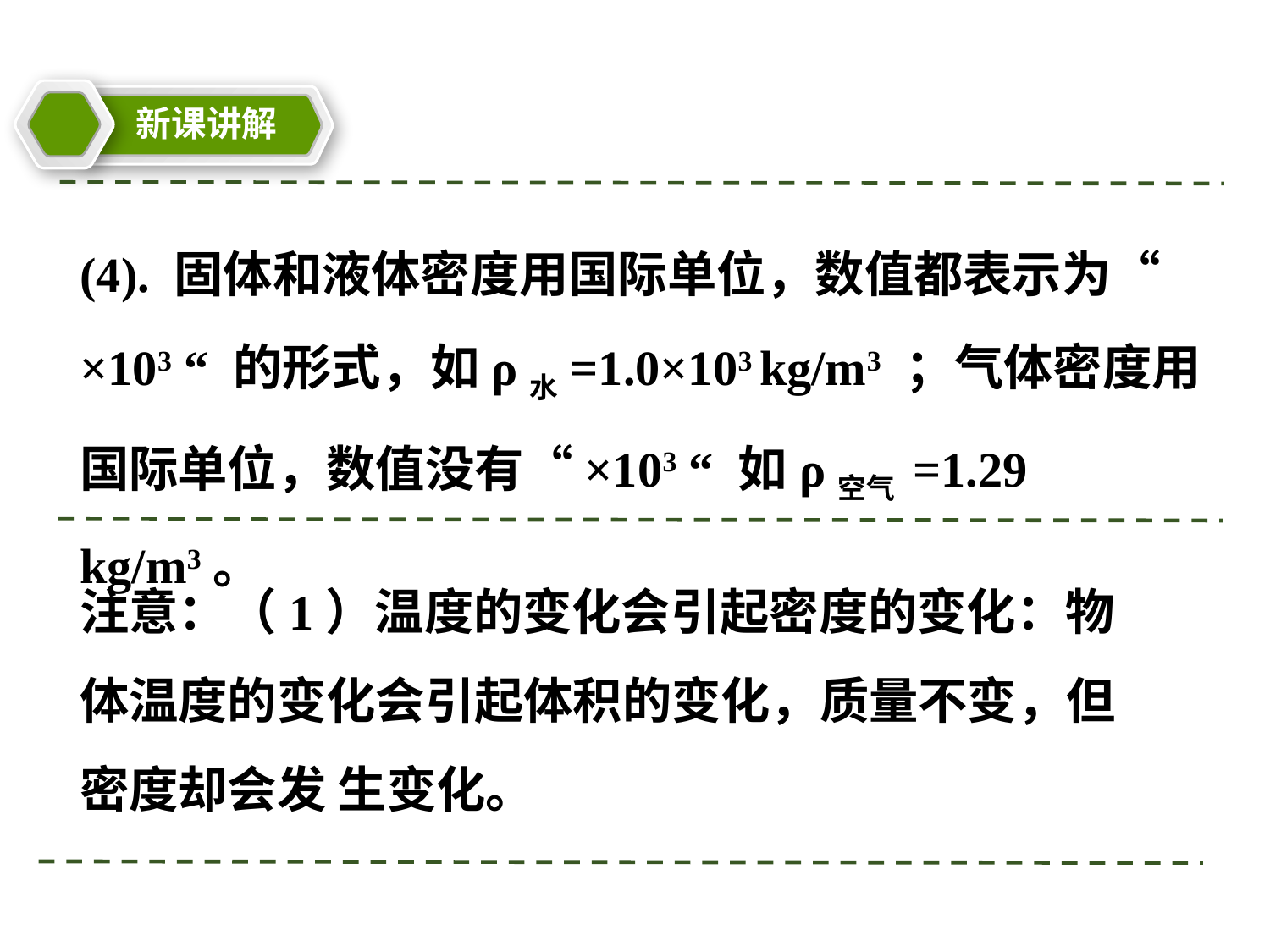

新课讲解
教学目标
(4). 固体和液体密度用国际单位，数值都表示为“ ×103 “ 的形式，如ρ水=1.0×103 kg/m3 ；气体密度用国际单位，数值没有“×103 “ 如ρ空气 =1.29 kg/m3。
注意：（1）温度的变化会引起密度的变化：物体温度的变化会引起体积的变化，质量不变，但密度却会发 生变化。